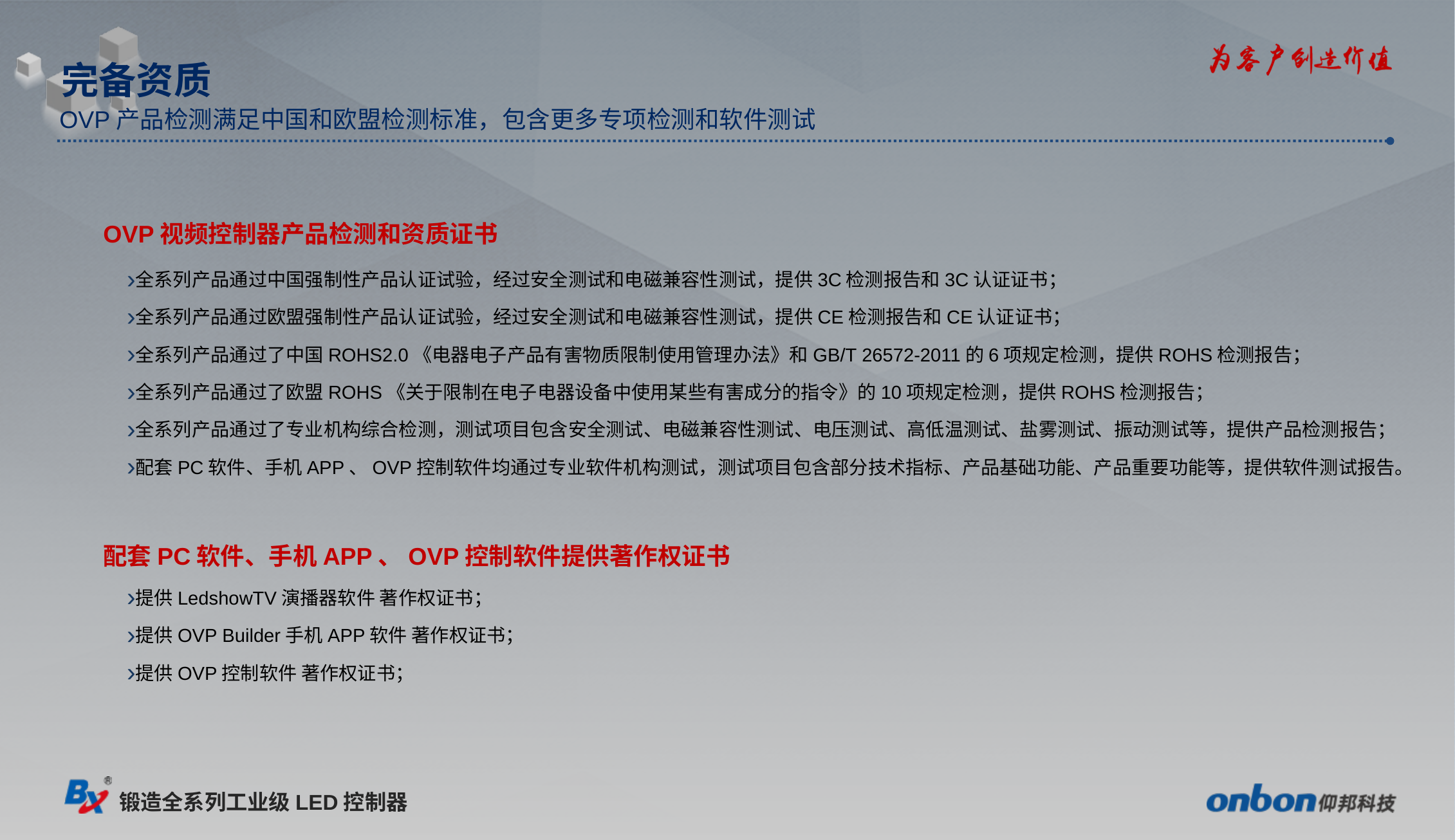

完备资质
OVP产品检测满足中国和欧盟检测标准，包含更多专项检测和软件测试

OVP视频控制器产品检测和资质证书
全系列产品通过中国强制性产品认证试验，经过安全测试和电磁兼容性测试，提供3C检测报告和3C认证证书；
全系列产品通过欧盟强制性产品认证试验，经过安全测试和电磁兼容性测试，提供CE检测报告和CE认证证书；
全系列产品通过了中国ROHS2.0《电器电子产品有害物质限制使用管理办法》和GB/T 26572-2011的6项规定检测，提供ROHS检测报告；
全系列产品通过了欧盟ROHS《关于限制在电子电器设备中使用某些有害成分的指令》的10项规定检测，提供ROHS检测报告；
全系列产品通过了专业机构综合检测，测试项目包含安全测试、电磁兼容性测试、电压测试、高低温测试、盐雾测试、振动测试等，提供产品检测报告；
配套PC软件、手机APP、OVP控制软件均通过专业软件机构测试，测试项目包含部分技术指标、产品基础功能、产品重要功能等，提供软件测试报告。
配套PC软件、手机APP、OVP控制软件提供著作权证书
提供LedshowTV演播器软件 著作权证书；
提供OVP Builder手机APP软件 著作权证书；
提供OVP控制软件 著作权证书；